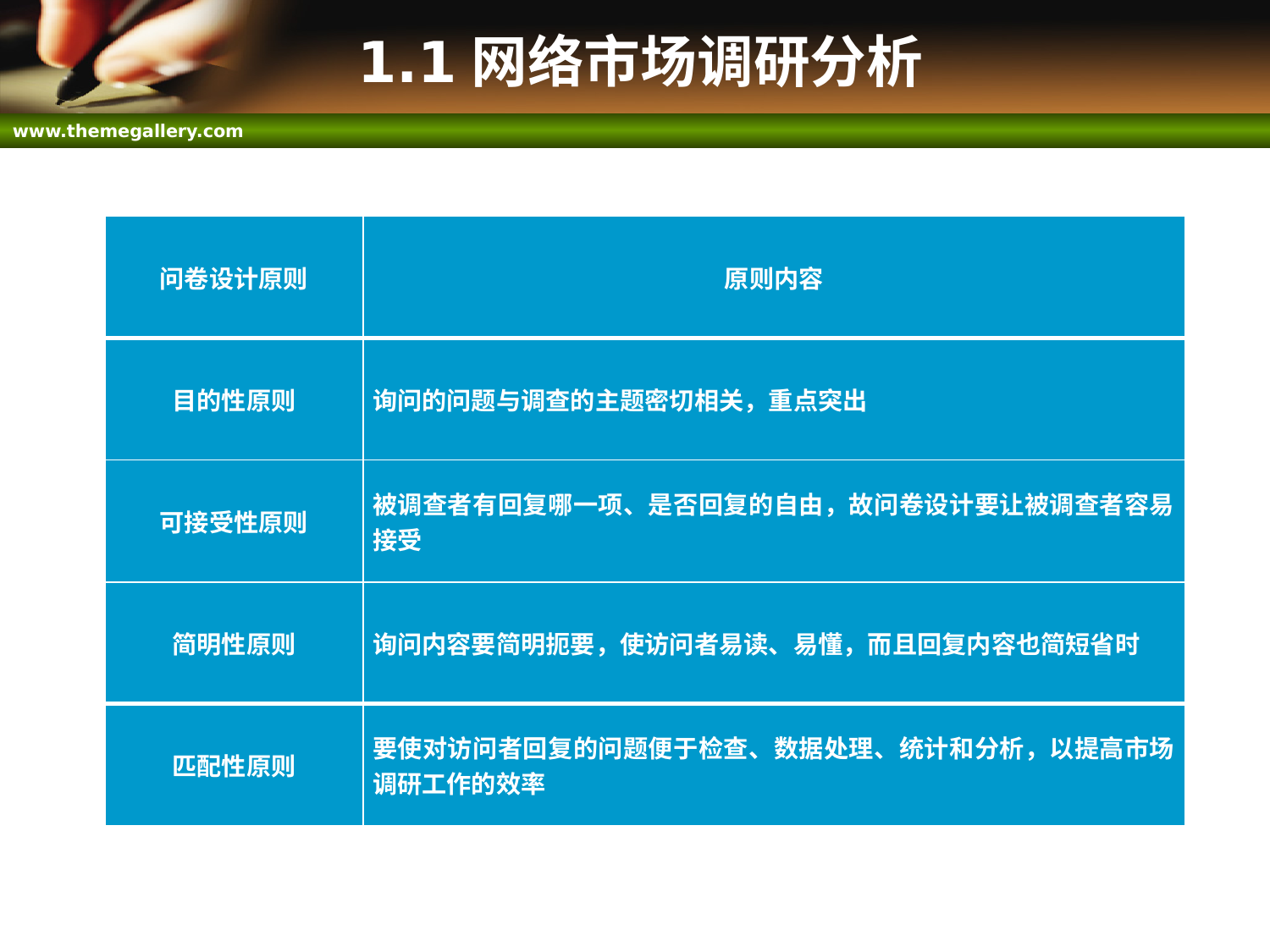

# 1.1网络市场调研分析
| 问卷设计原则 | 原则内容 |
| --- | --- |
| 目的性原则 | 询问的问题与调查的主题密切相关，重点突出 |
| 可接受性原则 | 被调查者有回复哪一项、是否回复的自由，故问卷设计要让被调查者容易接受 |
| 简明性原则 | 询问内容要简明扼要，使访问者易读、易懂，而且回复内容也简短省时 |
| 匹配性原则 | 要使对访问者回复的问题便于检查、数据处理、统计和分析，以提高市场调研工作的效率 |